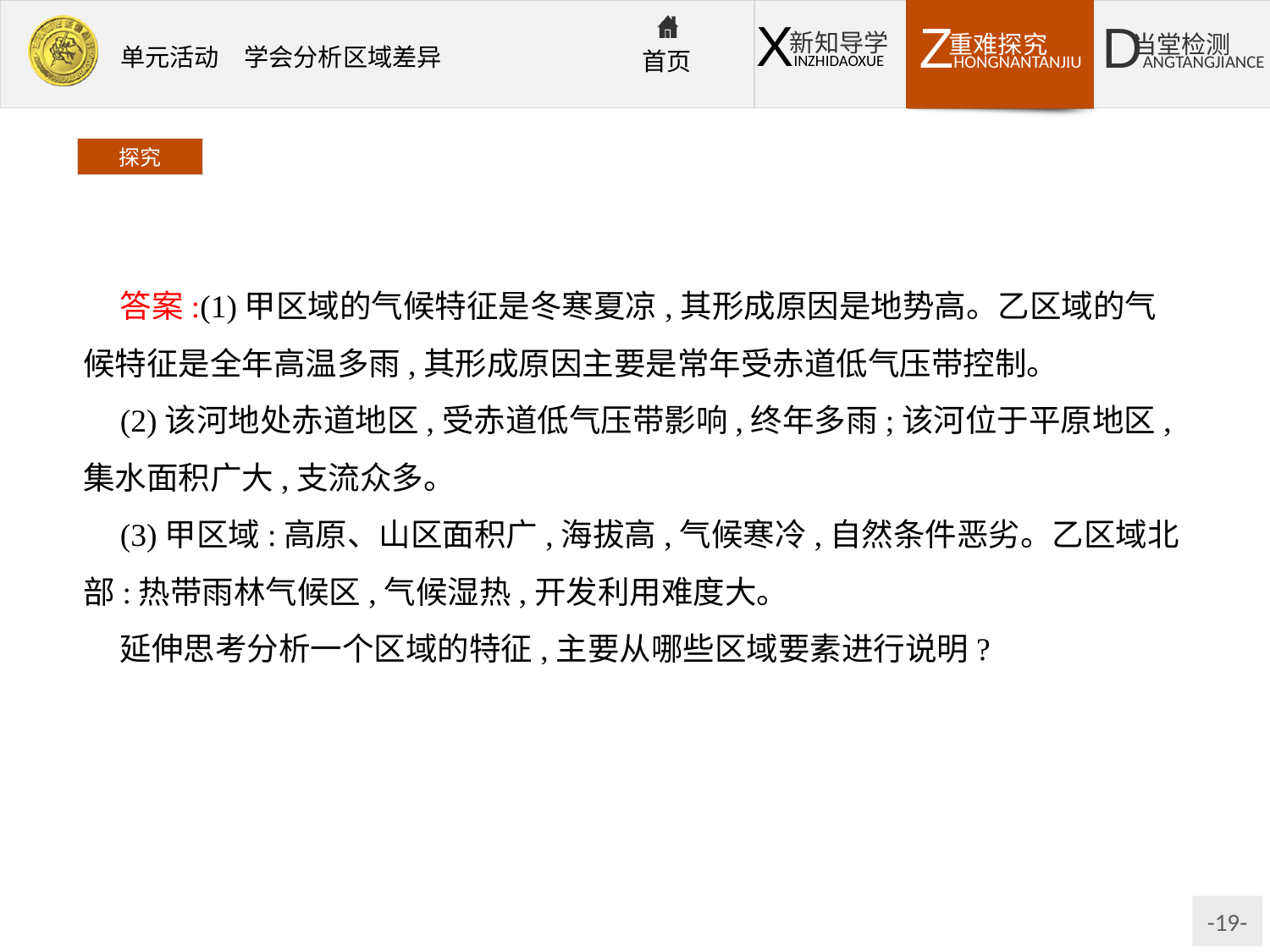

探究
答案:(1)甲区域的气候特征是冬寒夏凉,其形成原因是地势高。乙区域的气候特征是全年高温多雨,其形成原因主要是常年受赤道低气压带控制。
(2)该河地处赤道地区,受赤道低气压带影响,终年多雨;该河位于平原地区,集水面积广大,支流众多。
(3)甲区域:高原、山区面积广,海拔高,气候寒冷,自然条件恶劣。乙区域北部:热带雨林气候区,气候湿热,开发利用难度大。
延伸思考分析一个区域的特征,主要从哪些区域要素进行说明?
提示地理位置、自然条件、社会经济条件等。